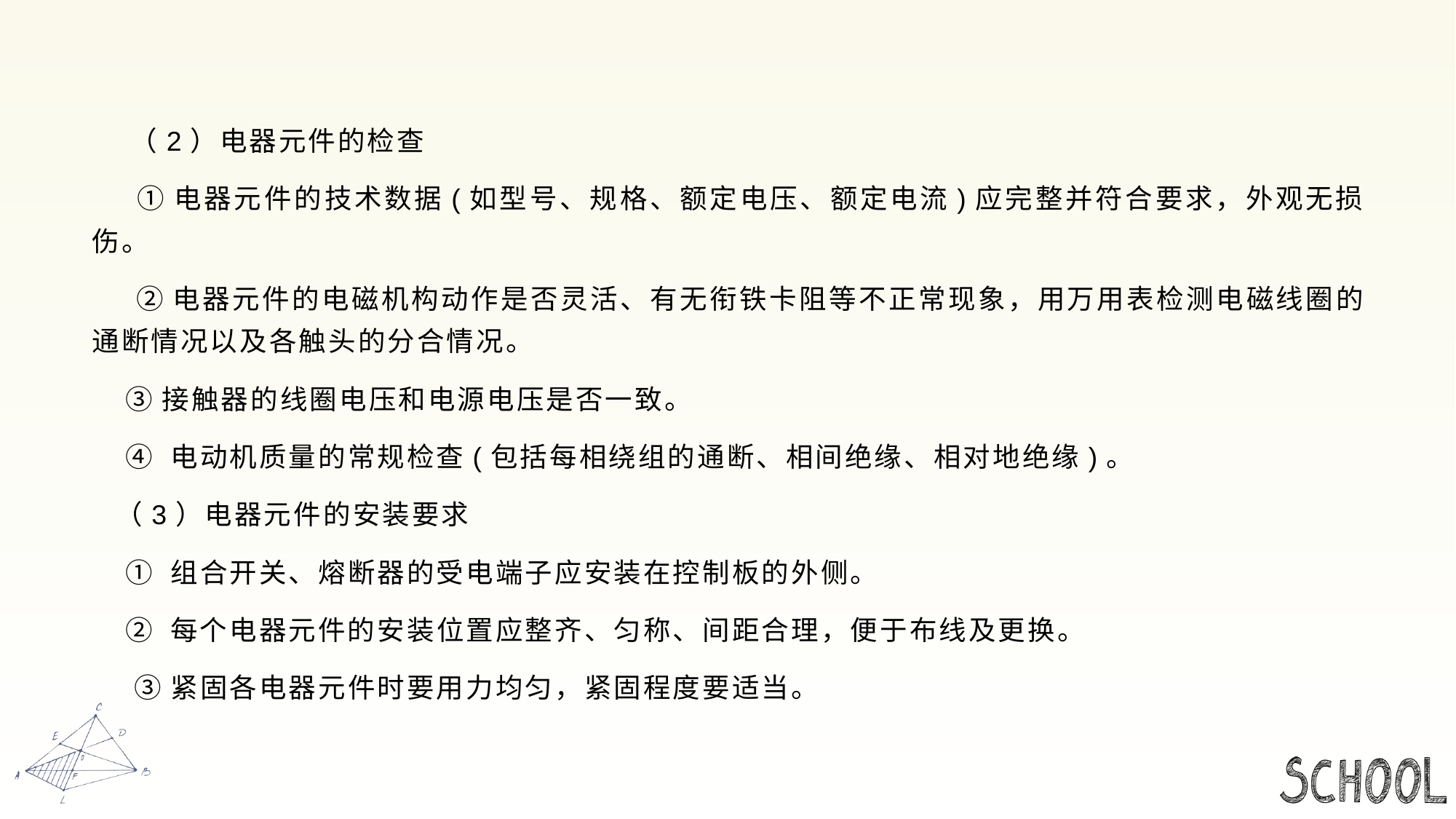

#
    （2）电器元件的检查
     ①电器元件的技术数据(如型号、规格、额定电压、额定电流)应完整并符合要求，外观无损伤。
     ②电器元件的电磁机构动作是否灵活、有无衔铁卡阻等不正常现象，用万用表检测电磁线圈的通断情况以及各触头的分合情况。
    ③接触器的线圈电压和电源电压是否一致。
    ④ 电动机质量的常规检查(包括每相绕组的通断、相间绝缘、相对地绝缘)。
  （3）电器元件的安装要求
    ① 组合开关、熔断器的受电端子应安装在控制板的外侧。
    ② 每个电器元件的安装位置应整齐、匀称、间距合理，便于布线及更换。
     ③紧固各电器元件时要用力均匀，紧固程度要适当。